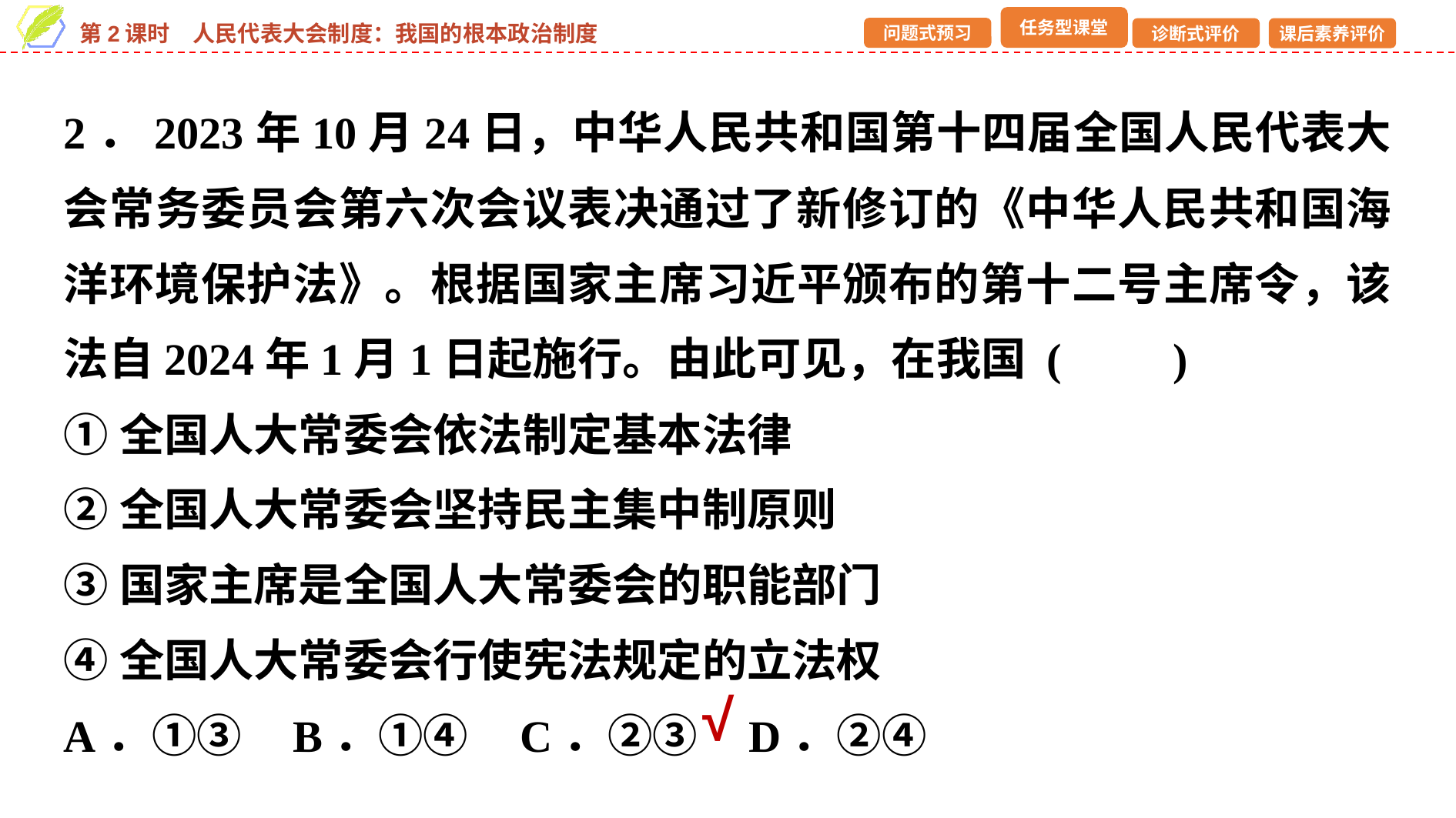

2．2023年10月24日，中华人民共和国第十四届全国人民代表大会常务委员会第六次会议表决通过了新修订的《中华人民共和国海洋环境保护法》。根据国家主席习近平颁布的第十二号主席令，该法自2024年1月1日起施行。由此可见，在我国 (　　)
①全国人大常委会依法制定基本法律
②全国人大常委会坚持民主集中制原则
③国家主席是全国人大常委会的职能部门
④全国人大常委会行使宪法规定的立法权
A．①③    B．①④    C．②③    D．②④
√